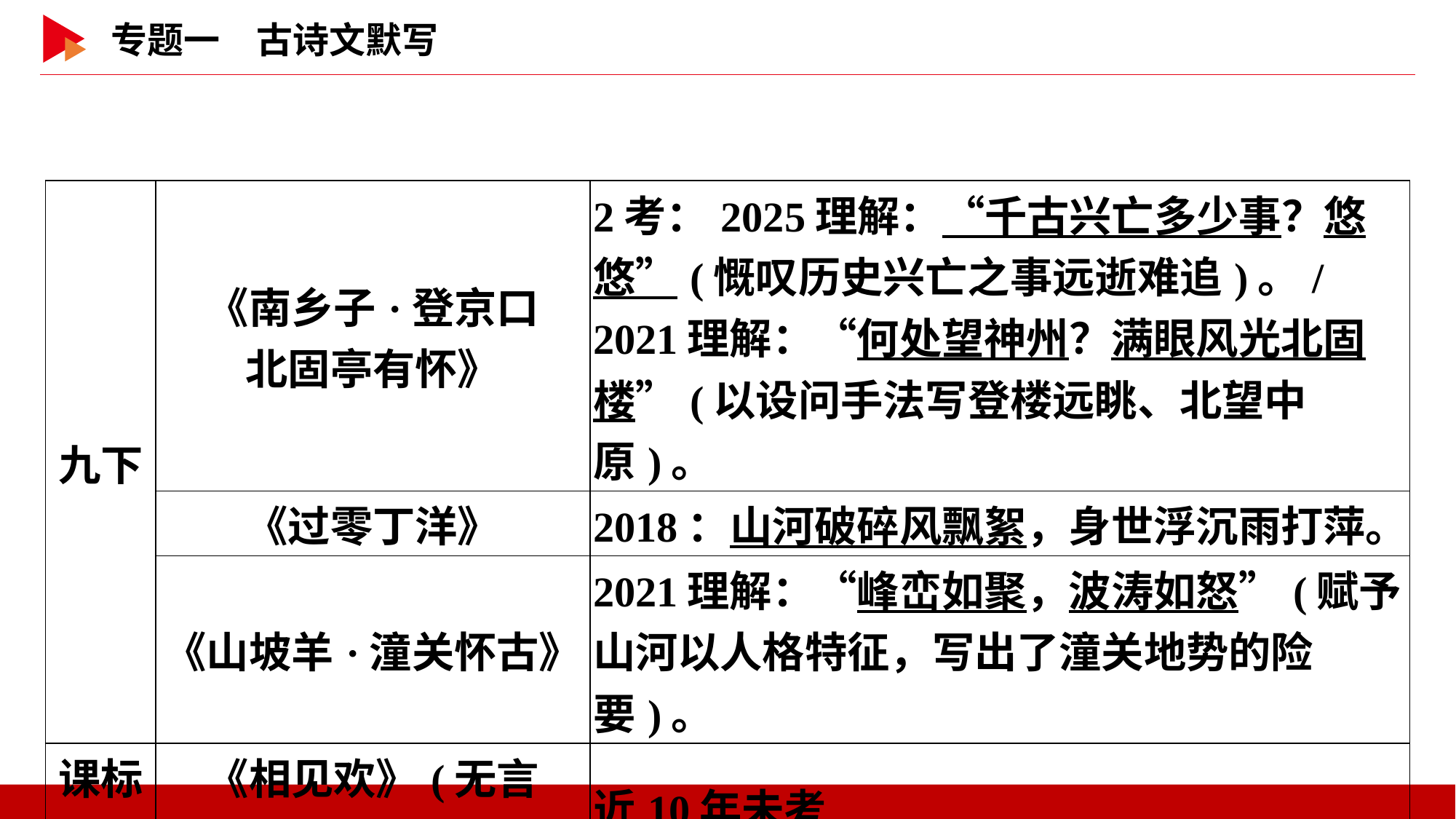

| 九下 | 《南乡子·登京口 北固亭有怀》 | 2考：2025理解：“千古兴亡多少事？悠悠”(慨叹历史兴亡之事远逝难追)。/2021理解：“何处望神州？满眼风光北固楼”(以设问手法写登楼远眺、北望中原)。 |
| --- | --- | --- |
|  | 《过零丁洋》 | 2018：山河破碎风飘絮，身世浮沉雨打萍。 |
|  | 《山坡羊·潼关怀古》 | 2021理解：“峰峦如聚，波涛如怒”(赋予山河以人格特征，写出了潼关地势的险要)。 |
| 课标 独有 | 《相见欢》(无言 独上西楼) | 近10年未考 |